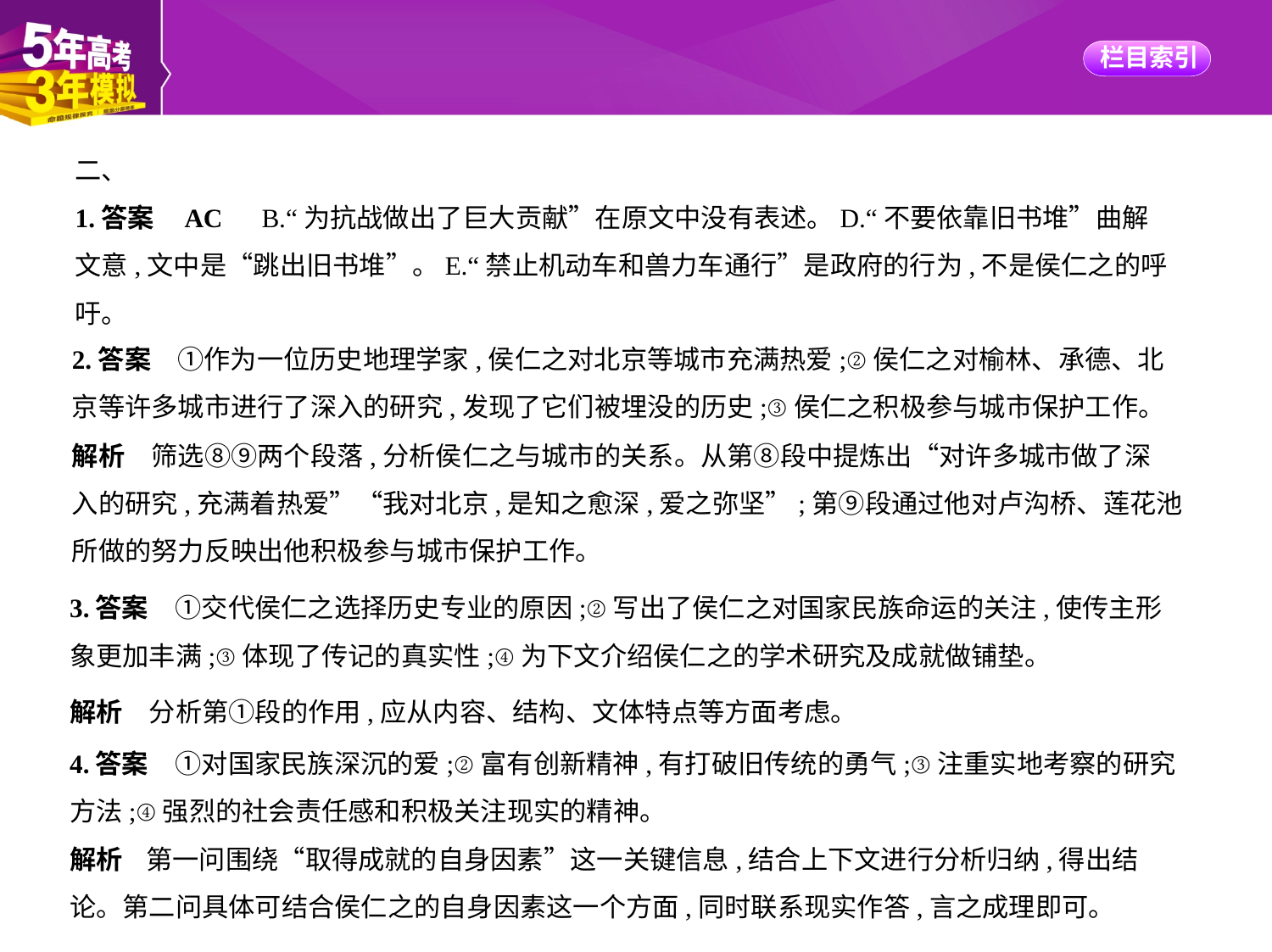

二、
1.答案    AC　B.“为抗战做出了巨大贡献”在原文中没有表述。D.“不要依靠旧书堆”曲解
文意,文中是“跳出旧书堆”。E.“禁止机动车和兽力车通行”是政府的行为,不是侯仁之的呼
吁。
2.答案　①作为一位历史地理学家,侯仁之对北京等城市充满热爱;②侯仁之对榆林、承德、北
京等许多城市进行了深入的研究,发现了它们被埋没的历史;③侯仁之积极参与城市保护工作。
解析　筛选⑧⑨两个段落,分析侯仁之与城市的关系。从第⑧段中提炼出“对许多城市做了深
入的研究,充满着热爱”“我对北京,是知之愈深,爱之弥坚”;第⑨段通过他对卢沟桥、莲花池
所做的努力反映出他积极参与城市保护工作。
3.答案　①交代侯仁之选择历史专业的原因;②写出了侯仁之对国家民族命运的关注,使传主形
象更加丰满;③体现了传记的真实性;④为下文介绍侯仁之的学术研究及成就做铺垫。
解析　分析第①段的作用,应从内容、结构、文体特点等方面考虑。
4.答案　①对国家民族深沉的爱;②富有创新精神,有打破旧传统的勇气;③注重实地考察的研究
方法;④强烈的社会责任感和积极关注现实的精神。
解析    第一问围绕“取得成就的自身因素”这一关键信息,结合上下文进行分析归纳,得出结
论。第二问具体可结合侯仁之的自身因素这一个方面,同时联系现实作答,言之成理即可。